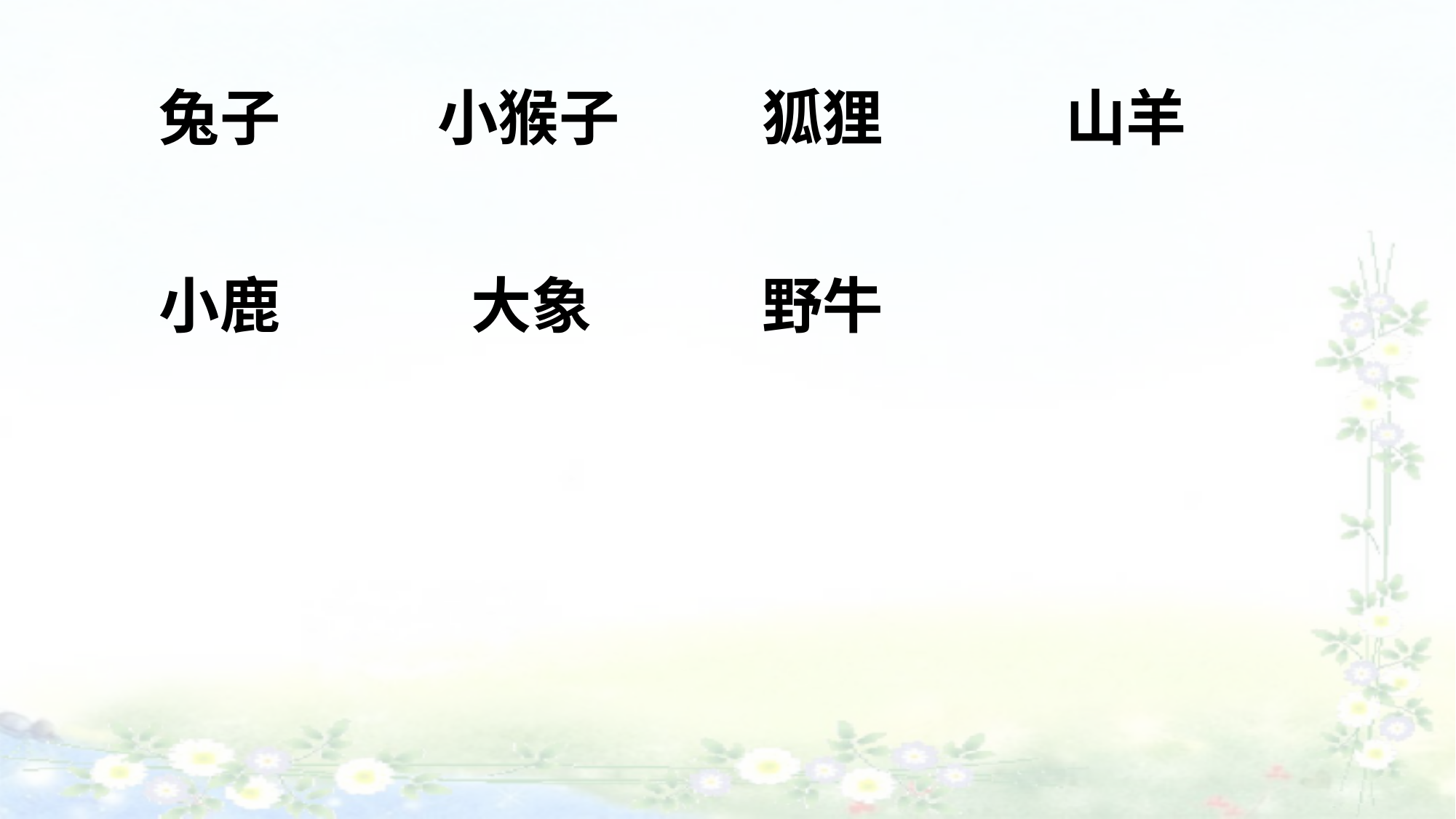

兔子
小猴子
狐狸
山羊
小鹿
大象
野牛